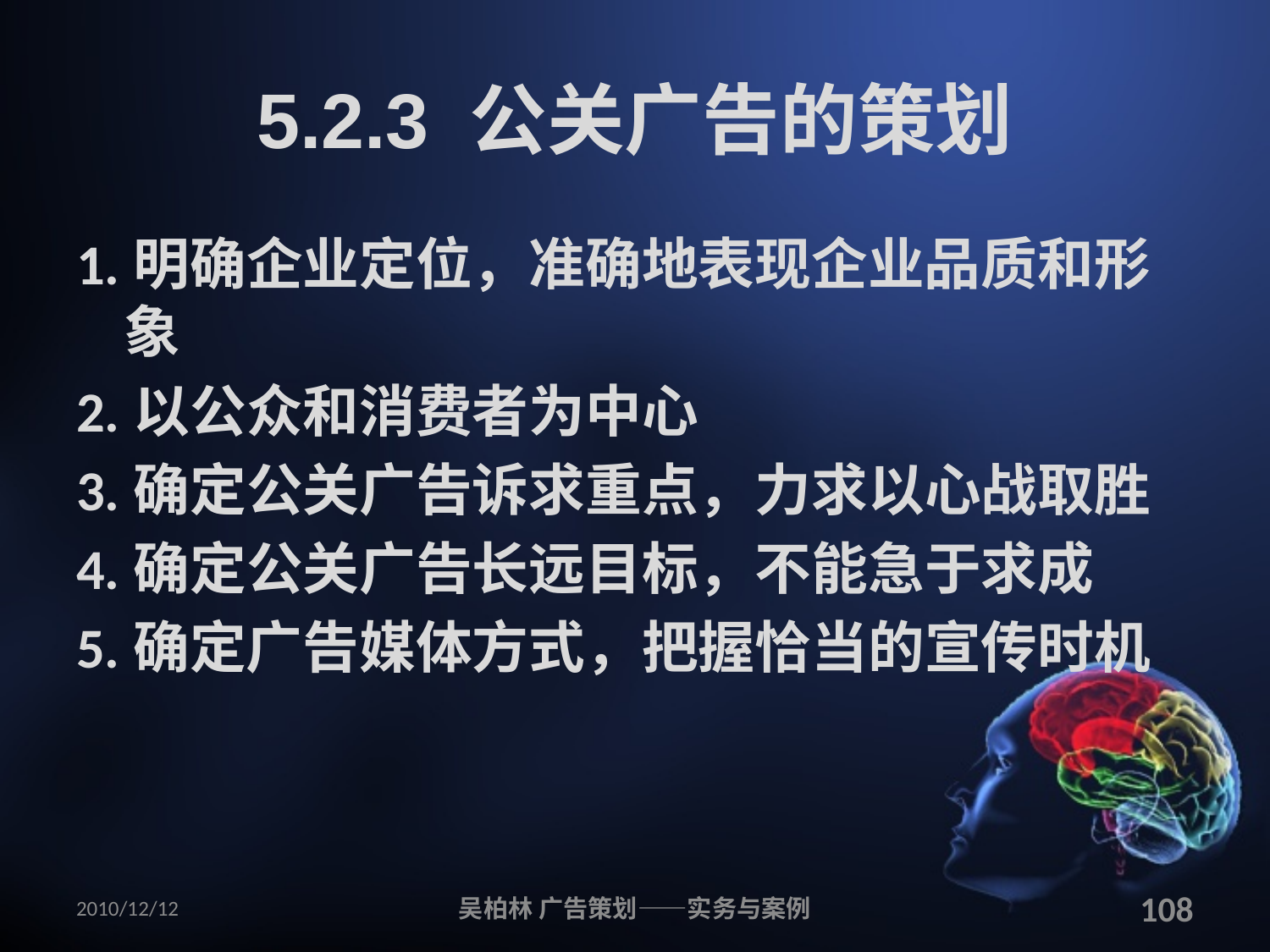

# 5.2.3 公关广告的策划
1.明确企业定位，准确地表现企业品质和形象
2.以公众和消费者为中心
3.确定公关广告诉求重点，力求以心战取胜
4.确定公关广告长远目标，不能急于求成
5.确定广告媒体方式，把握恰当的宣传时机
2010/12/12
吴柏林 广告策划——实务与案例
108